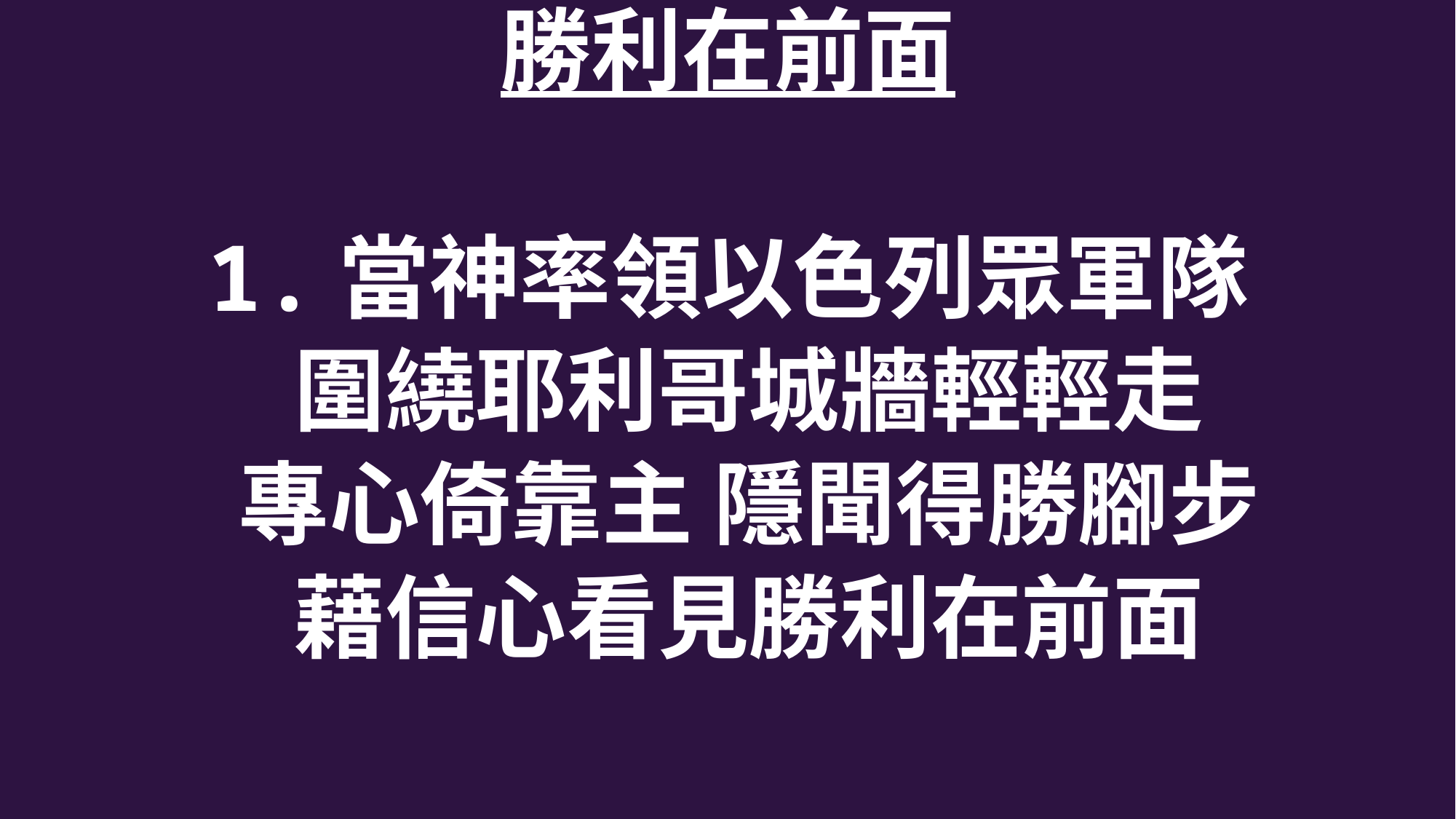

勝利在前面

1.當神率領以色列眾軍隊
 圍繞耶利哥城牆輕輕走
 專心倚靠主 隱聞得勝腳步
 藉信心看見勝利在前面